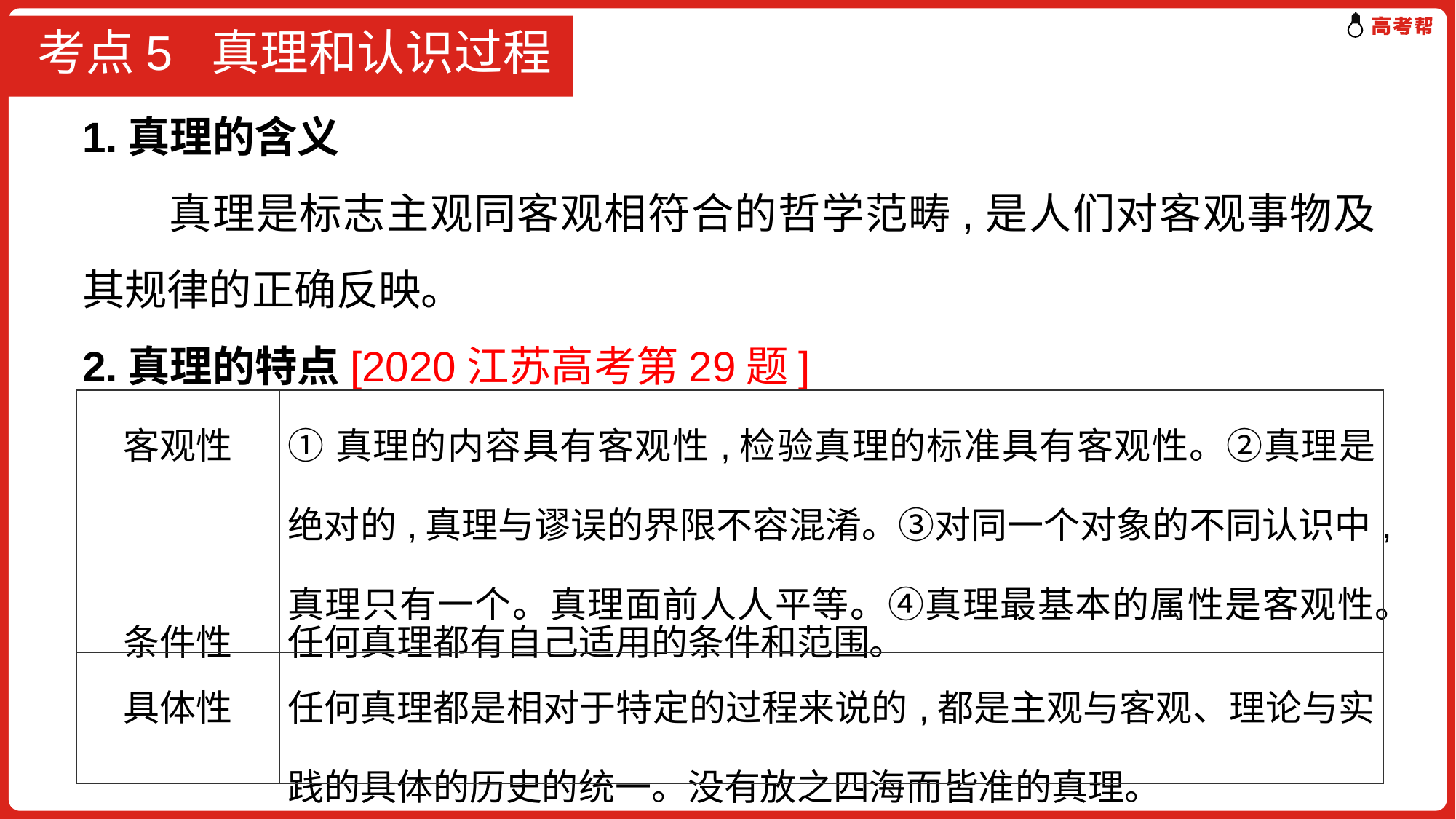

# 考点5  真理和认识过程
1.真理的含义
　　真理是标志主观同客观相符合的哲学范畴,是人们对客观事物及其规律的正确反映。
2.真理的特点[2020江苏高考第29题]

| 客观性 | ①真理的内容具有客观性,检验真理的标准具有客观性。②真理是绝对的,真理与谬误的界限不容混淆。③对同一个对象的不同认识中,真理只有一个。真理面前人人平等。④真理最基本的属性是客观性。 |
| --- | --- |
| 条件性 | 任何真理都有自己适用的条件和范围。 |
| 具体性 | 任何真理都是相对于特定的过程来说的,都是主观与客观、理论与实践的具体的历史的统一。没有放之四海而皆准的真理。 |